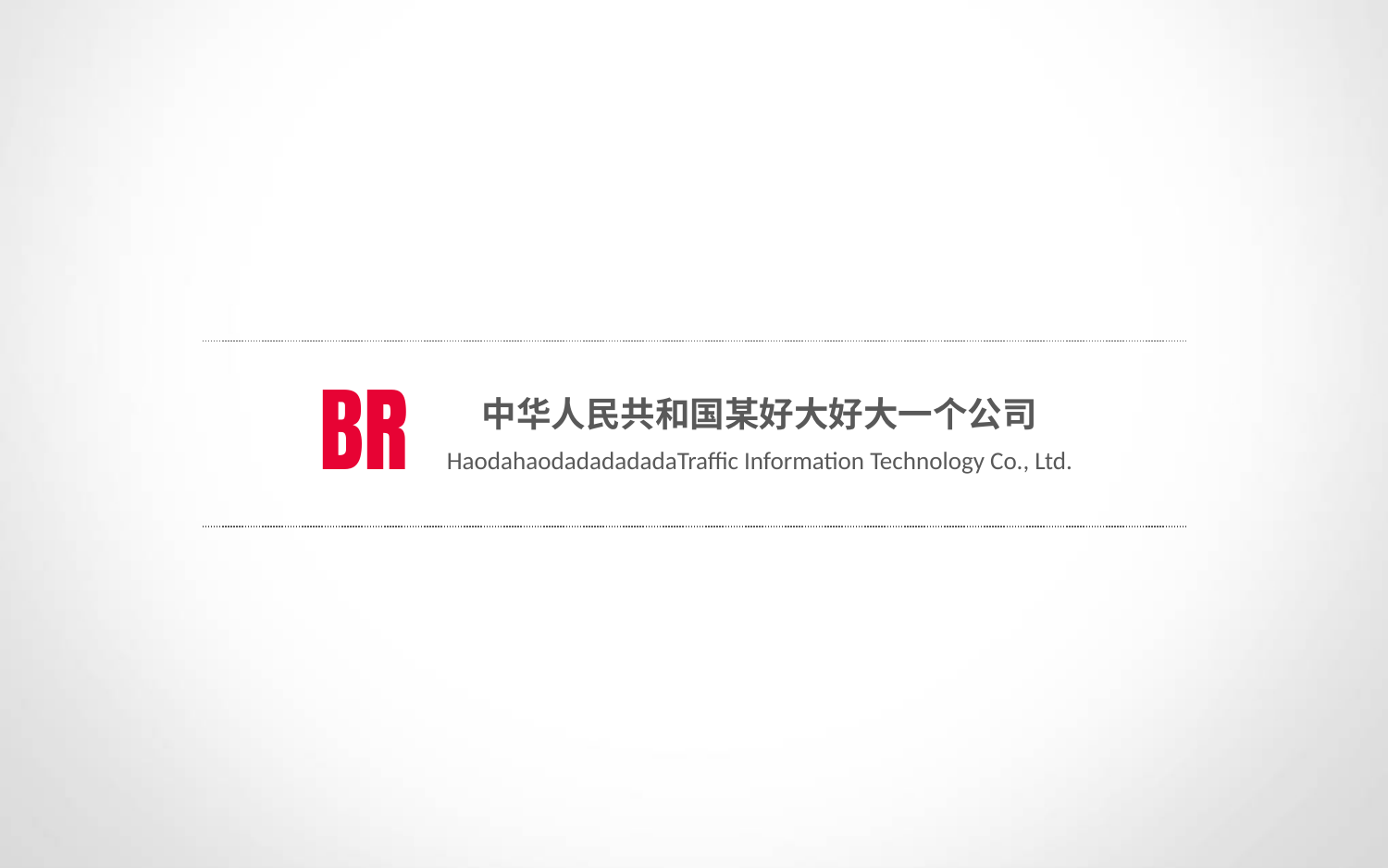

BR
中华人民共和国某好大好大一个公司
HaodahaodadadadadaTraffic Information Technology Co., Ltd.